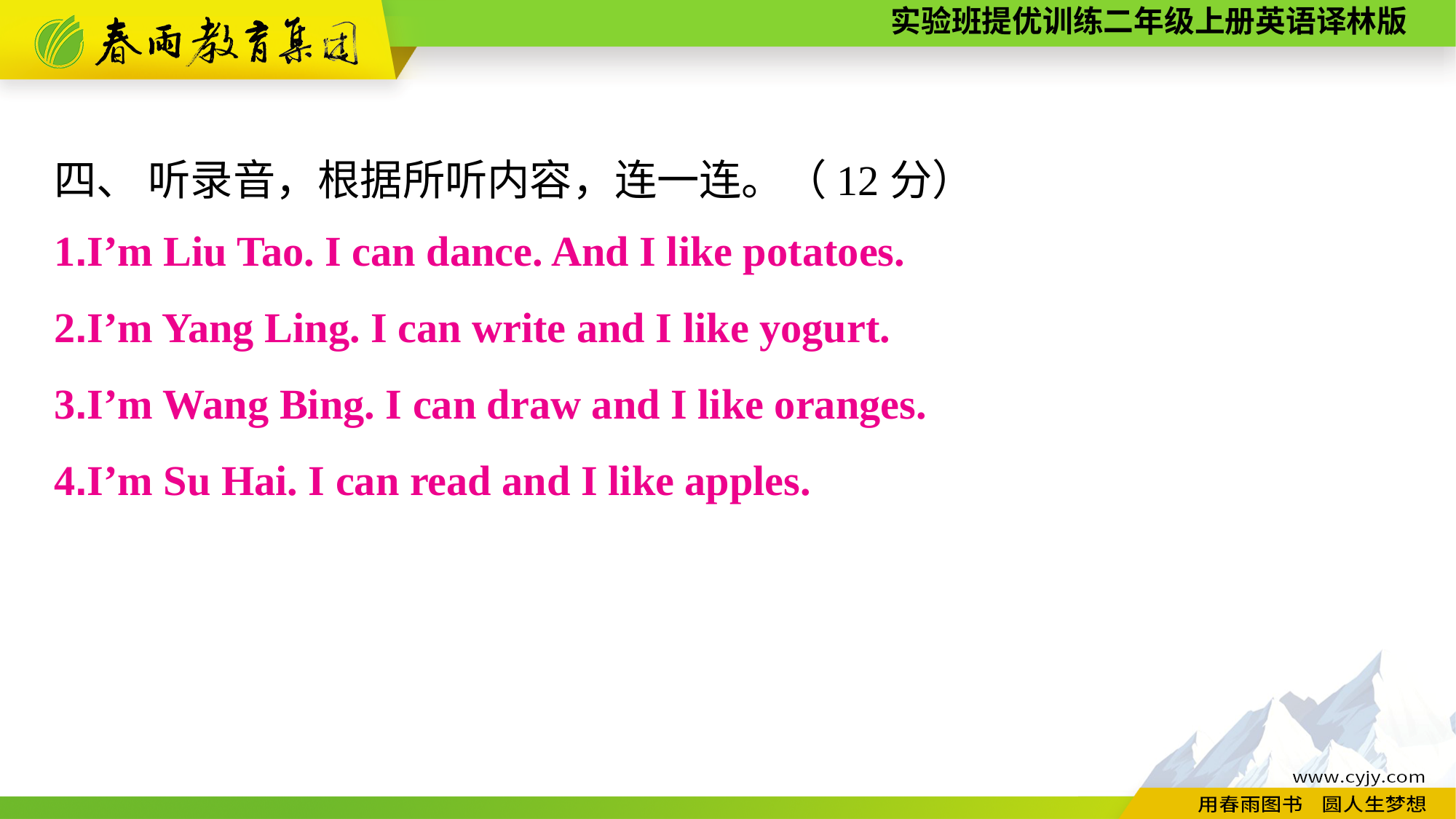

四、 听录音，根据所听内容，连一连。（12分）
1.I’m Liu Tao. I can dance. And I like potatoes.
2.I’m Yang Ling. I can write and I like yogurt.
3.I’m Wang Bing. I can draw and I like oranges.
4.I’m Su Hai. I can read and I like apples.